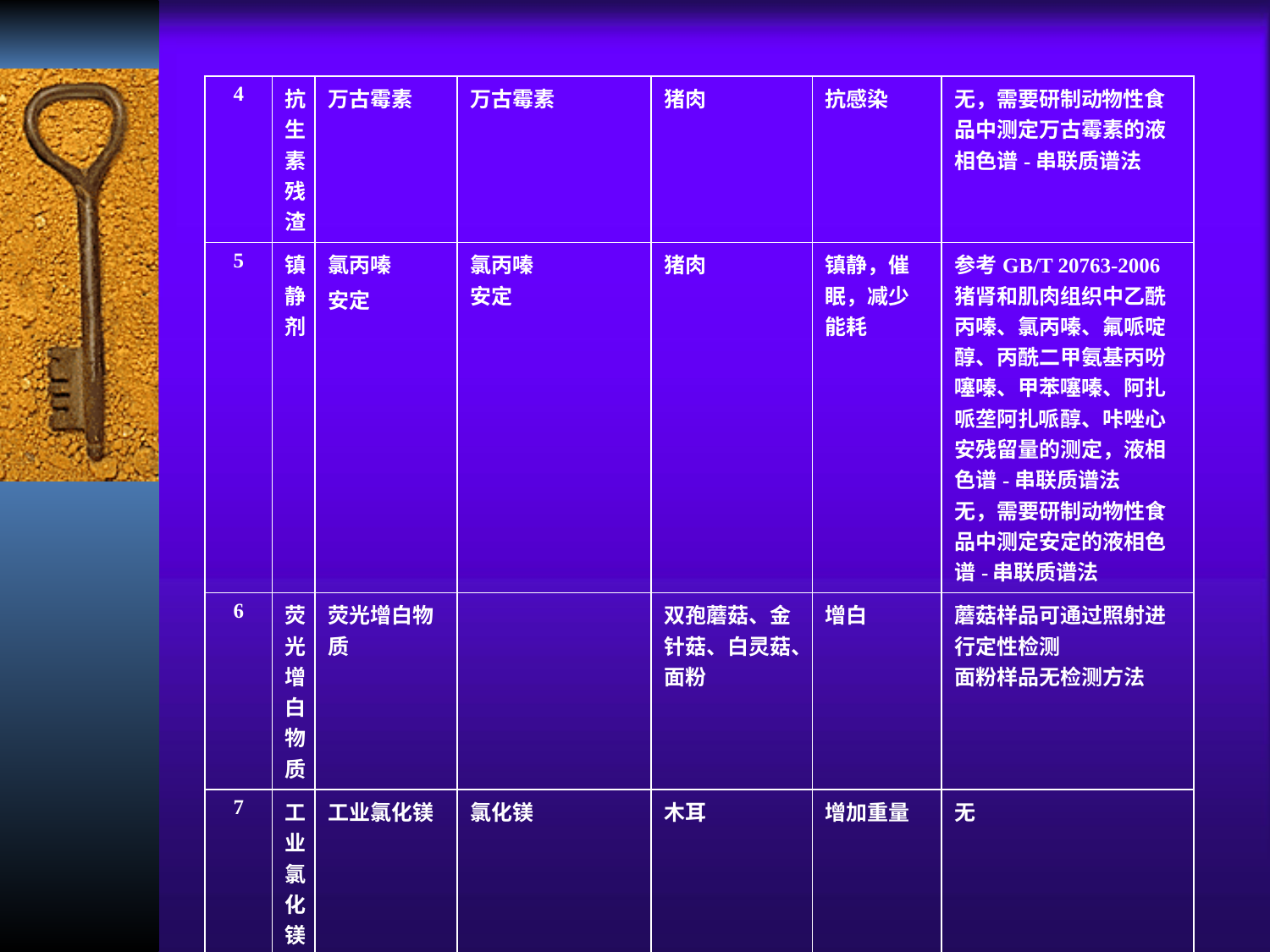

| 4 | 抗生素残渣 | 万古霉素 | 万古霉素 | 猪肉 | 抗感染 | 无，需要研制动物性食品中测定万古霉素的液相色谱-串联质谱法 |
| --- | --- | --- | --- | --- | --- | --- |
| 5 | 镇静剂 | 氯丙嗪 安定 | 氯丙嗪 安定 | 猪肉 | 镇静，催眠，减少能耗 | 参考GB/T 20763-2006 猪肾和肌肉组织中乙酰丙嗪、氯丙嗪、氟哌啶醇、丙酰二甲氨基丙吩噻嗪、甲苯噻嗪、阿扎哌垄阿扎哌醇、咔唑心安残留量的测定，液相色谱-串联质谱法 无，需要研制动物性食品中测定安定的液相色谱-串联质谱法 |
| 6 | 荧光增白物质 | 荧光增白物质 |  | 双孢蘑菇、金针菇、白灵菇、面粉 | 增白 | 蘑菇样品可通过照射进行定性检测 面粉样品无检测方法 |
| 7 | 工业氯化镁 | 工业氯化镁 | 氯化镁 | 木耳 | 增加重量 | 无 |
| 8 | 磷化铝 | 磷化铝 | 磷化铝 | 木耳 | 防腐 | 无 |